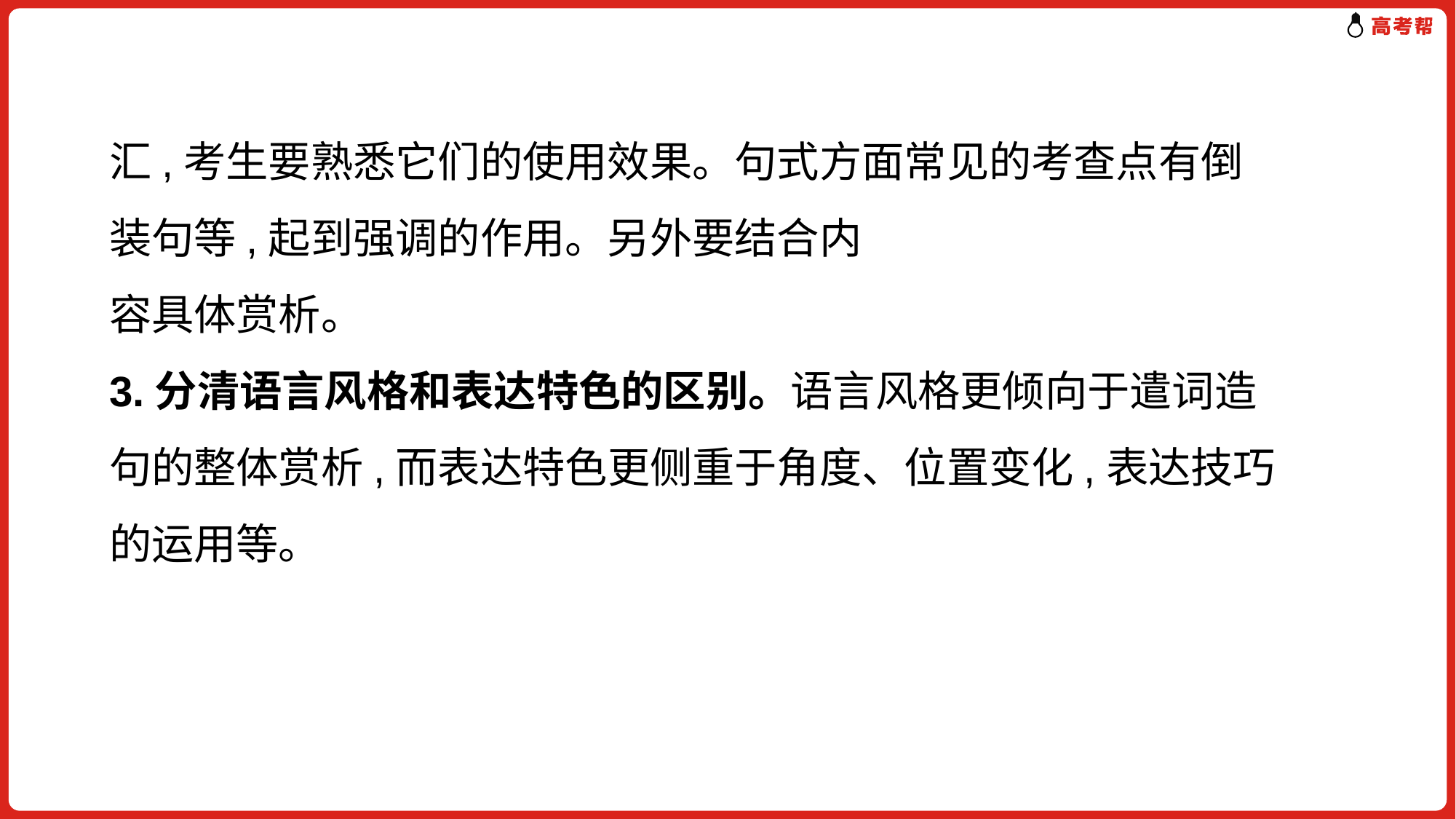

汇,考生要熟悉它们的使用效果。句式方面常见的考查点有倒装句等,起到强调的作用。另外要结合内
容具体赏析。
3.分清语言风格和表达特色的区别。语言风格更倾向于遣词造句的整体赏析,而表达特色更侧重于角度、位置变化,表达技巧的运用等。